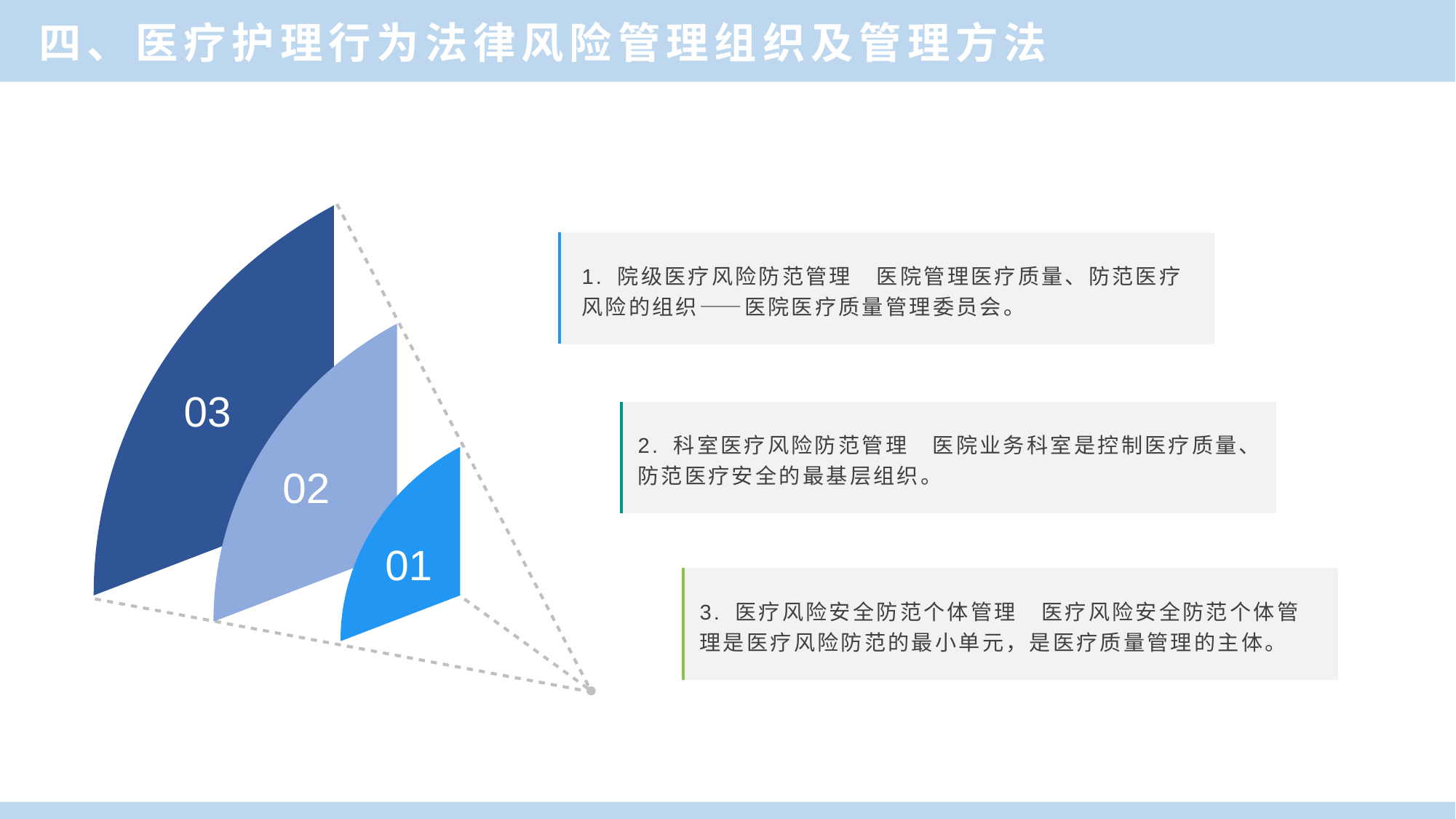

四、医疗护理行为法律风险管理组织及管理方法

03

02
01

1. 院级医疗风险防范管理　医院管理医疗质量、防范医疗风险的组织——医院医疗质量管理委员会。

2. 科室医疗风险防范管理　医院业务科室是控制医疗质量、防范医疗安全的最基层组织。

3. 医疗风险安全防范个体管理　医疗风险安全防范个体管理是医疗风险防范的最小单元，是医疗质量管理的主体。